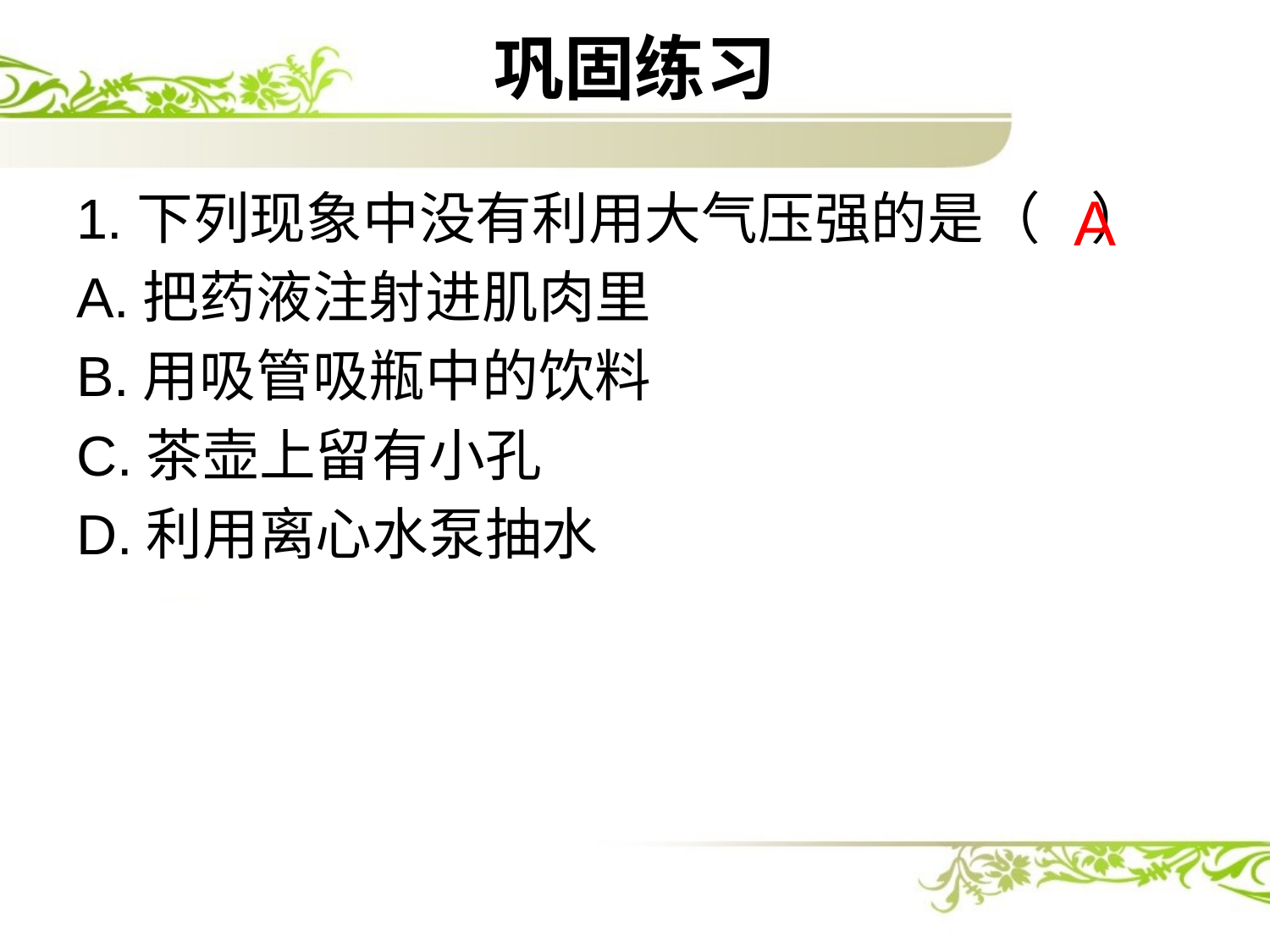

# 巩固练习
1.下列现象中没有利用大气压强的是（    ）
A.把药液注射进肌肉里
B.用吸管吸瓶中的饮料
C.茶壶上留有小孔
D.利用离心水泵抽水

A